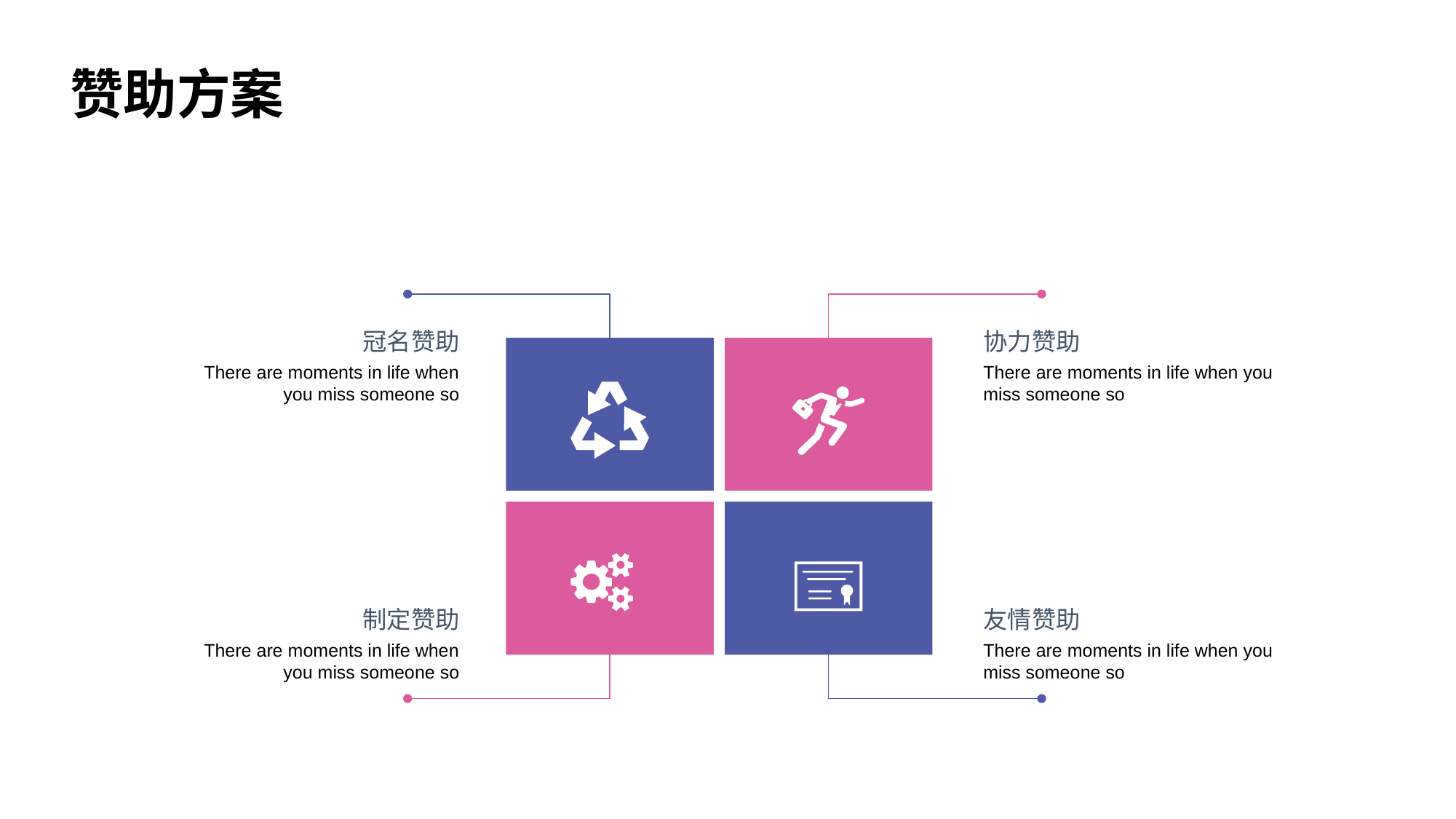

赞助方案
冠名赞助
协力赞助

There are moments in life when you miss someone so
There are moments in life when you miss someone so

制定赞助
友情赞助
There are moments in life when you miss someone so
There are moments in life when you miss someone so